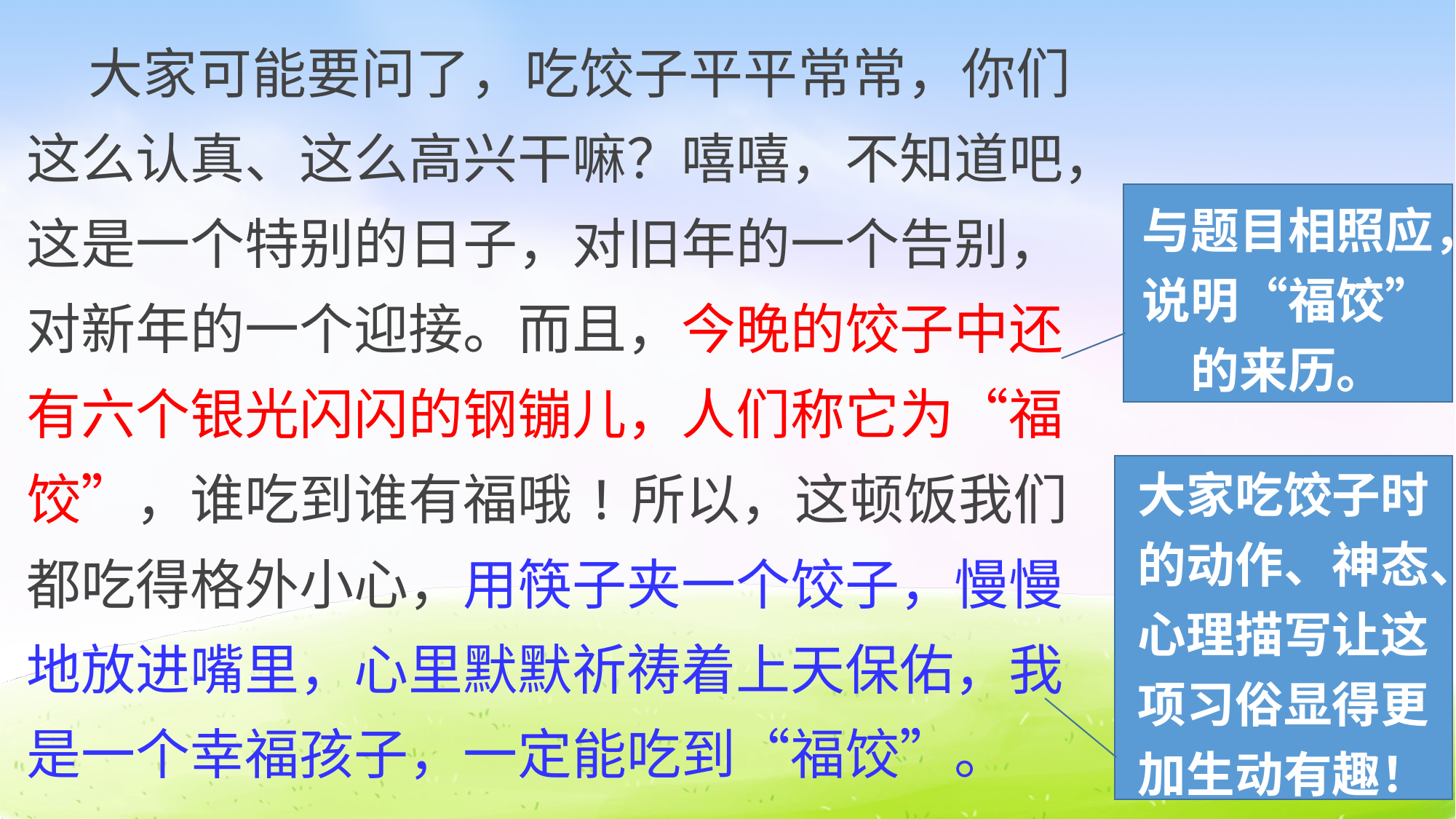

大家可能要问了，吃饺子平平常常，你们这么认真、这么高兴干嘛？嘻嘻，不知道吧，这是一个特别的日子，对旧年的一个告别，对新年的一个迎接。而且，今晚的饺子中还有六个银光闪闪的钢镚儿，人们称它为“福饺”，谁吃到谁有福哦!所以，这顿饭我们都吃得格外小心，用筷子夹一个饺子，慢慢地放进嘴里，心里默默祈祷着上天保佑，我是一个幸福孩子，一定能吃到“福饺”。
与题目相照应，说明“福饺”的来历。
大家吃饺子时的动作、神态、心理描写让这项习俗显得更加生动有趣！